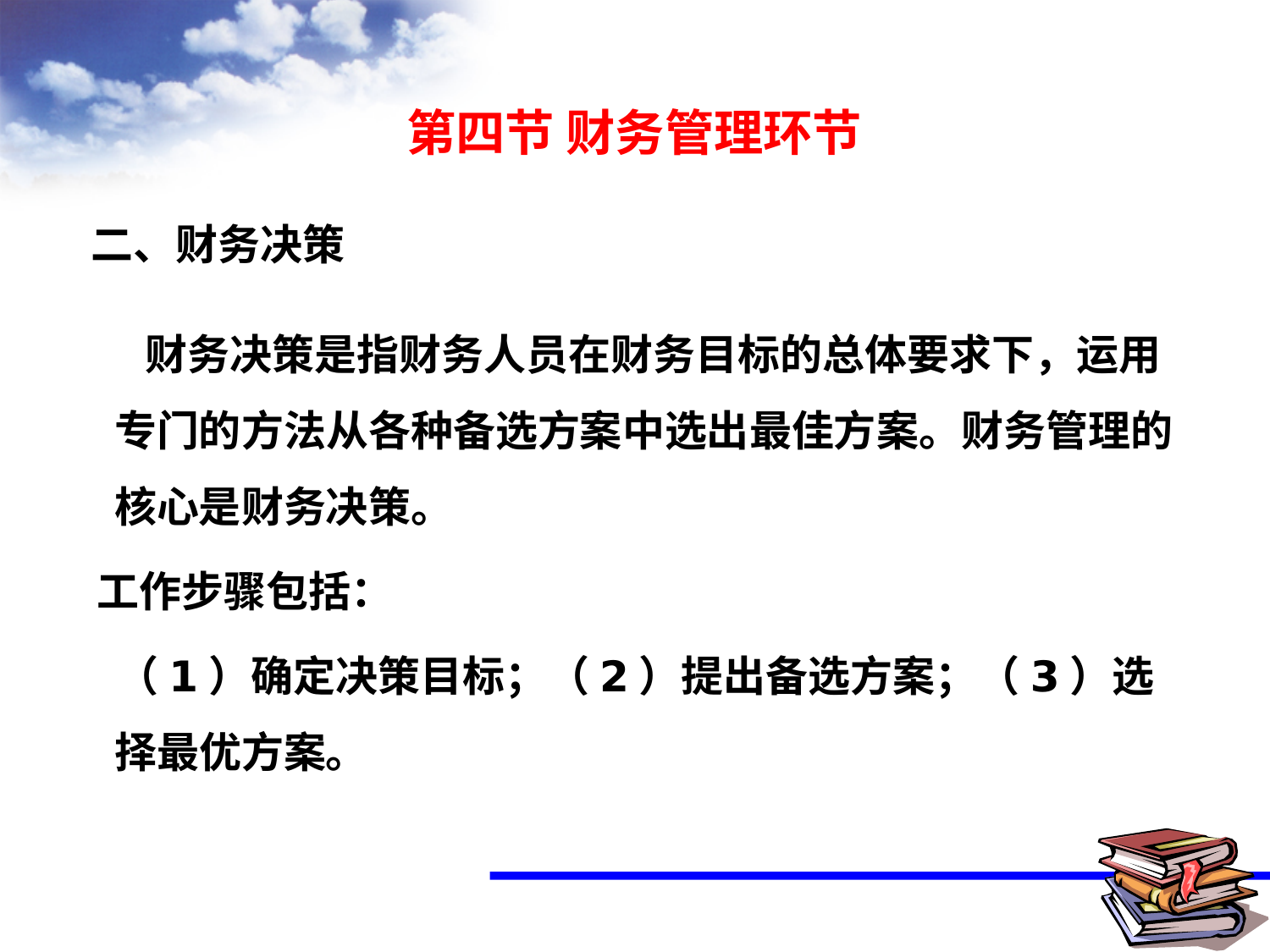

# 第四节 财务管理环节
二、财务决策
         财务决策是指财务人员在财务目标的总体要求下，运用专门的方法从各种备选方案中选出最佳方案。财务管理的核心是财务决策。
    工作步骤包括：
      （1）确定决策目标；（2）提出备选方案；（3）选择最优方案。